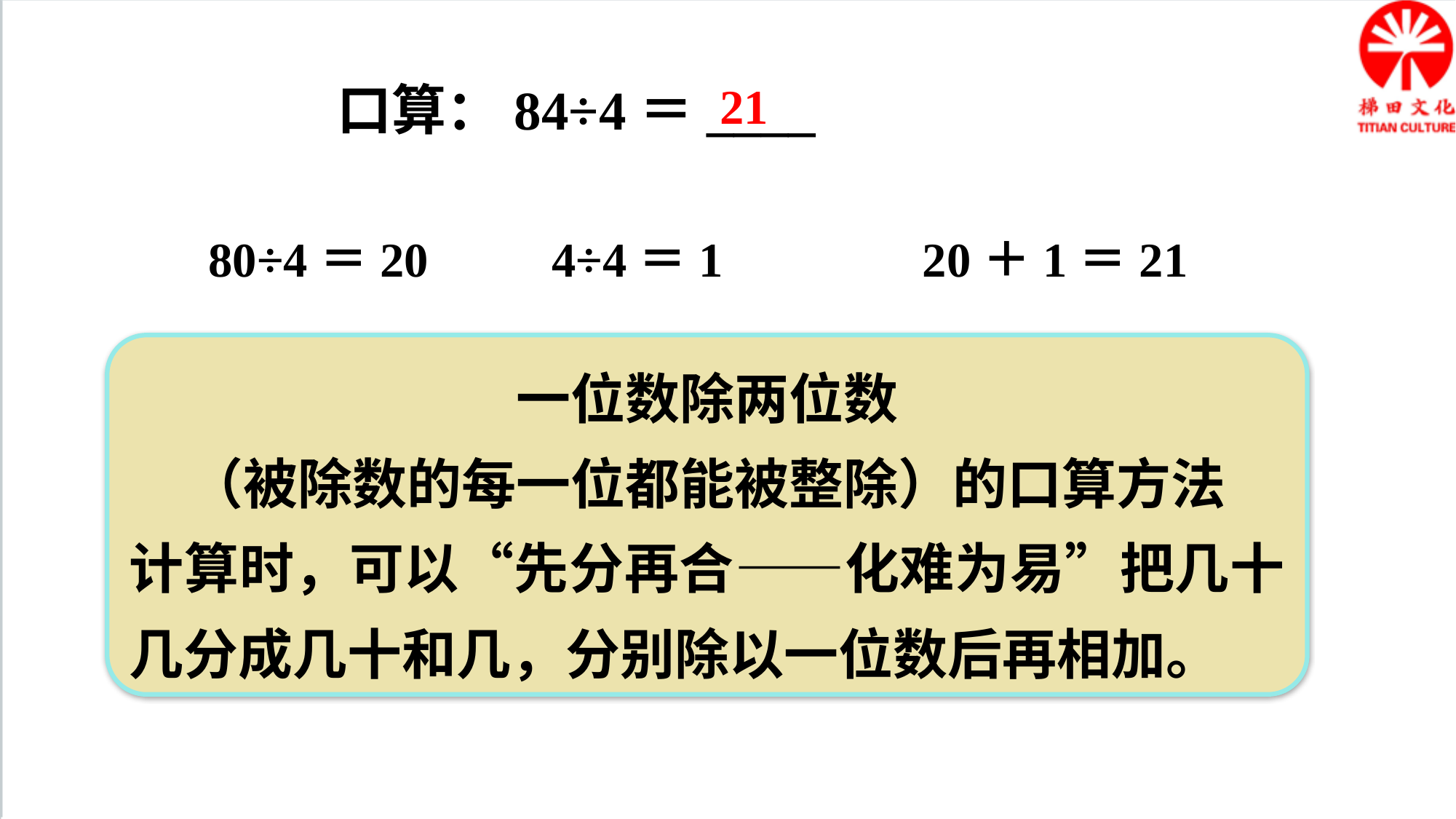

口算：84÷4＝____
21
20＋1＝21
80÷4＝20
4÷4＝1
一位数除两位数
（被除数的每一位都能被整除）的口算方法
计算时，可以“先分再合——化难为易”把几十几分成几十和几，分别除以一位数后再相加。